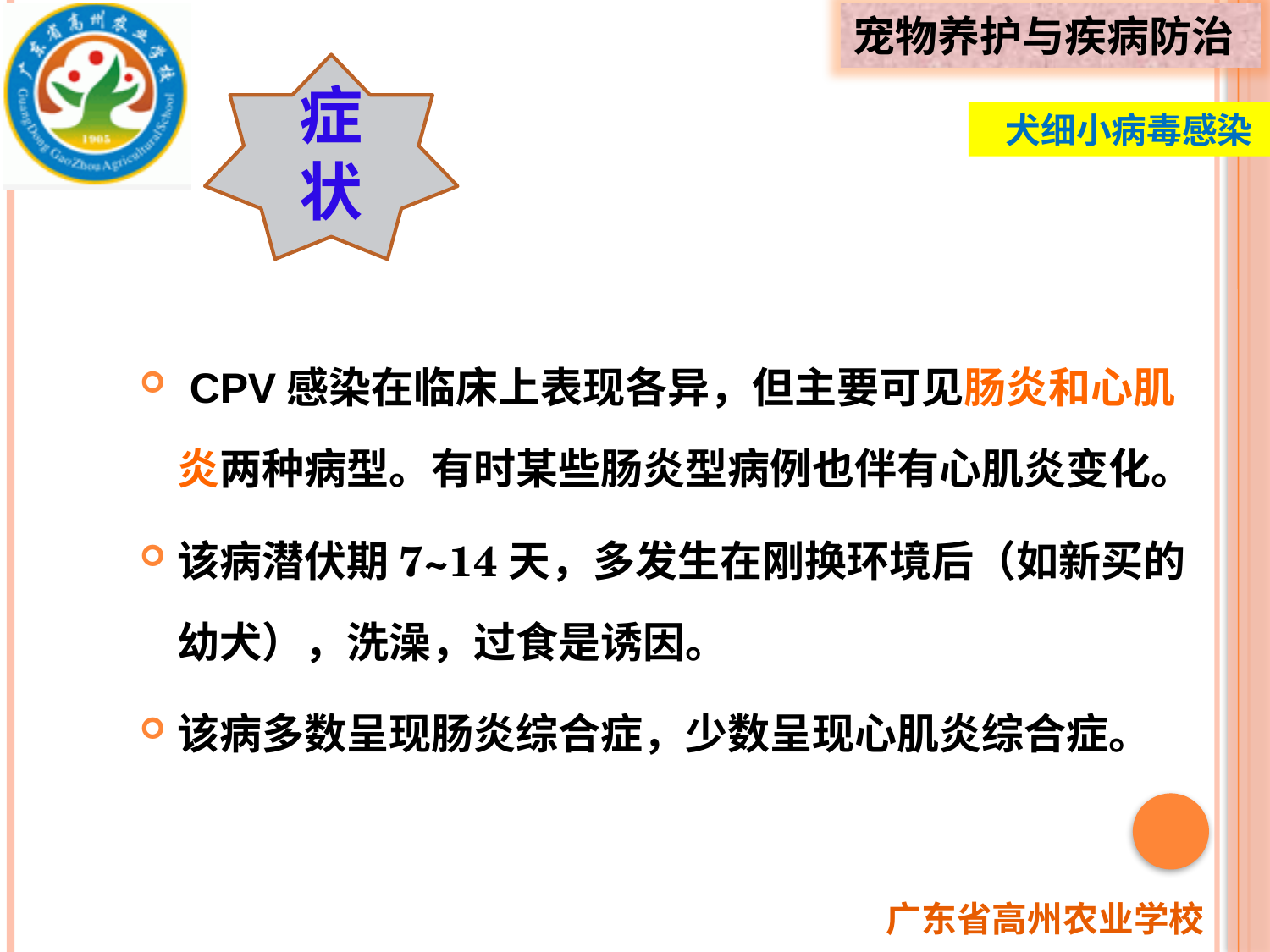

症
状
  犬细小病毒感染
 CPV感染在临床上表现各异，但主要可见肠炎和心肌炎两种病型。有时某些肠炎型病例也伴有心肌炎变化。
该病潜伏期7~14天，多发生在刚换环境后（如新买的幼犬），洗澡，过食是诱因。
该病多数呈现肠炎综合症，少数呈现心肌炎综合症。